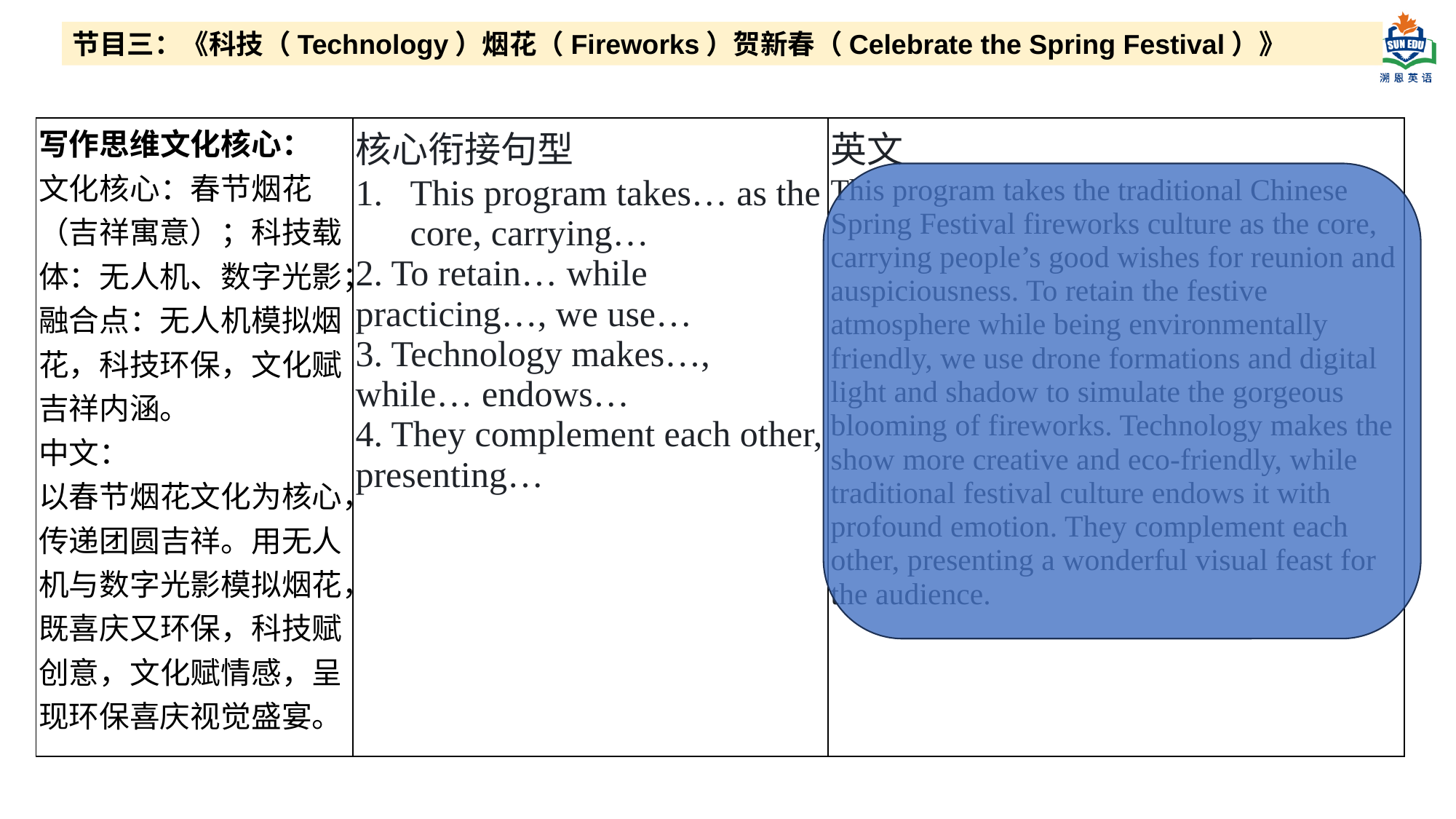

节目三：《科技（Technology）烟花（Fireworks）贺新春（Celebrate the Spring Festival）》
| 写作思维文化核心： 文化核心：春节烟花（吉祥寓意）；科技载体：无人机、数字光影；融合点：无人机模拟烟花，科技环保，文化赋吉祥内涵。 中文： 以春节烟花文化为核心，传递团圆吉祥。用无人机与数字光影模拟烟花，既喜庆又环保，科技赋创意，文化赋情感，呈现环保喜庆视觉盛宴。 | 核心衔接句型 This program takes… as the core, carrying… 2. To retain… while practicing…, we use… 3. Technology makes…, while… endows… 4. They complement each other, presenting… | 英文 This program takes the traditional Chinese Spring Festival fireworks culture as the core, carrying people’s good wishes for reunion and auspiciousness. To retain the festive atmosphere while being environmentally friendly, we use drone formations and digital light and shadow to simulate the gorgeous blooming of fireworks. Technology makes the show more creative and eco-friendly, while traditional festival culture endows it with profound emotion. They complement each other, presenting a wonderful visual feast for the audience. |
| --- | --- | --- |